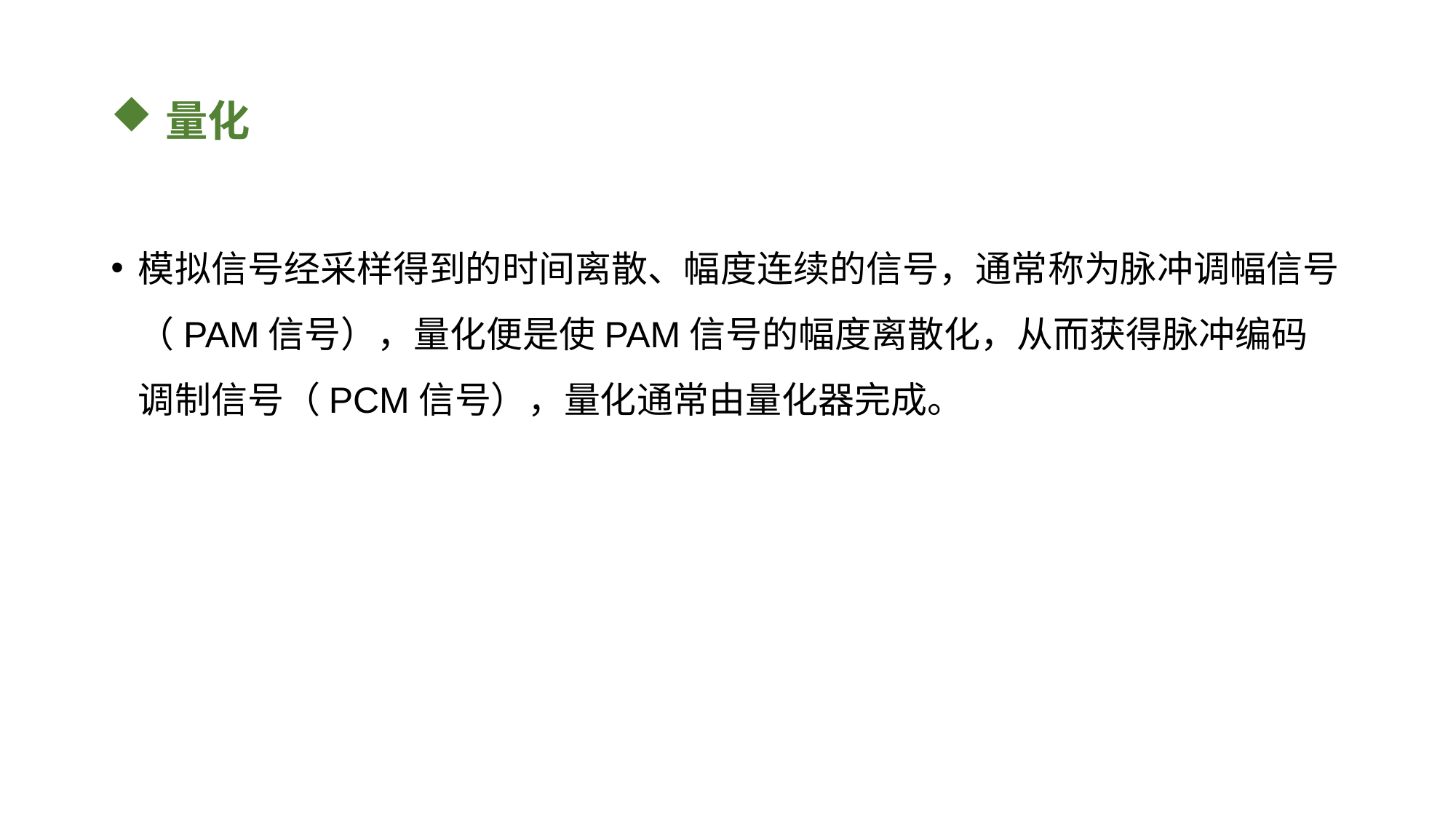

# 量化
模拟信号经采样得到的时间离散、幅度连续的信号，通常称为脉冲调幅信号（PAM信号），量化便是使PAM信号的幅度离散化，从而获得脉冲编码调制信号（PCM信号），量化通常由量化器完成。